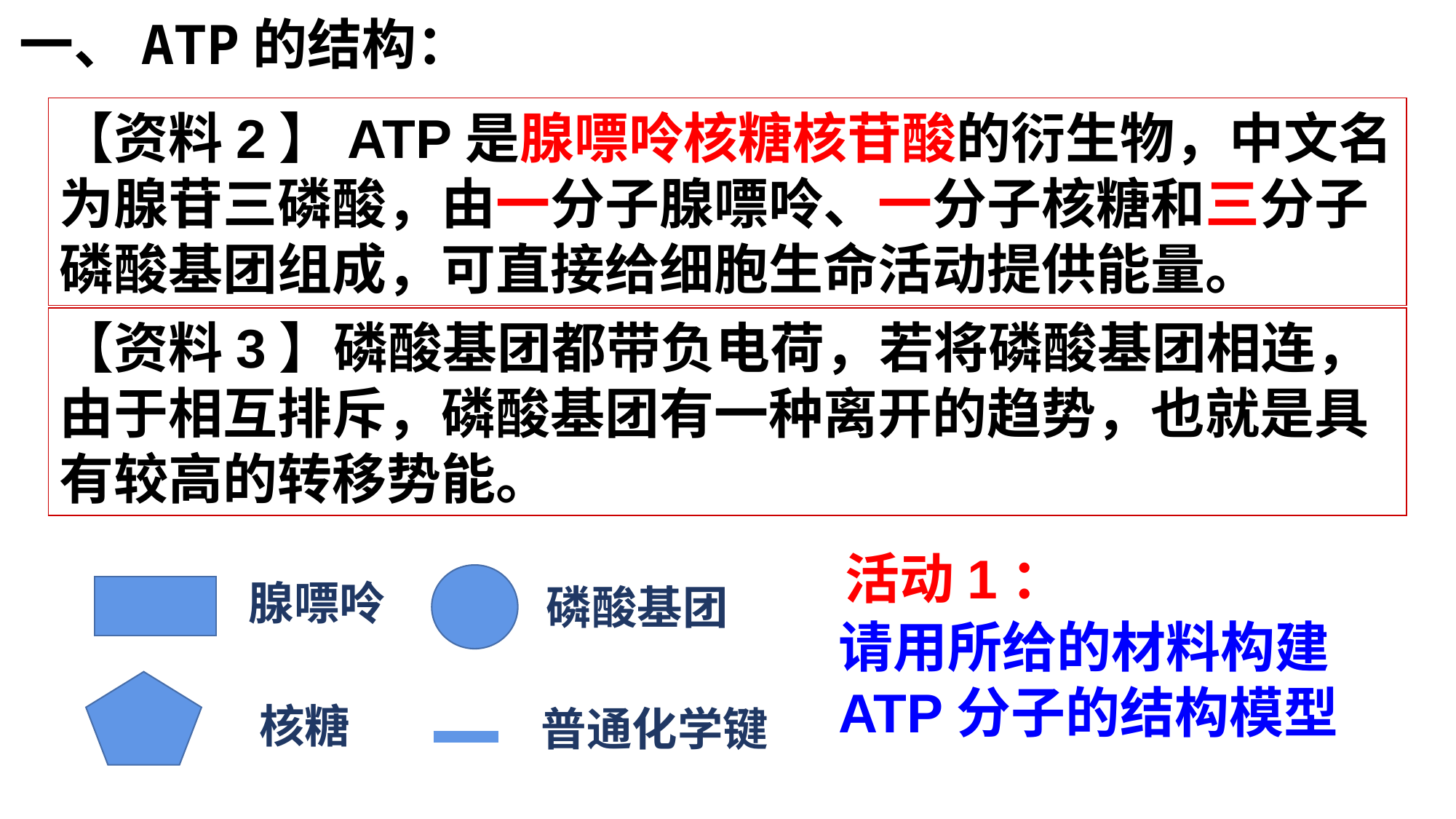

一、ATP的结构：
【资料2】ATP是腺嘌呤核糖核苷酸的衍生物，中文名为腺苷三磷酸，由一分子腺嘌呤、一分子核糖和三分子磷酸基团组成，可直接给细胞生命活动提供能量。
【资料3】磷酸基团都带负电荷，若将磷酸基团相连，由于相互排斥，磷酸基团有一种离开的趋势，也就是具有较高的转移势能。
活动1：
请用所给的材料构建ATP分子的结构模型

腺嘌呤
磷酸基团
核糖
普通化学键